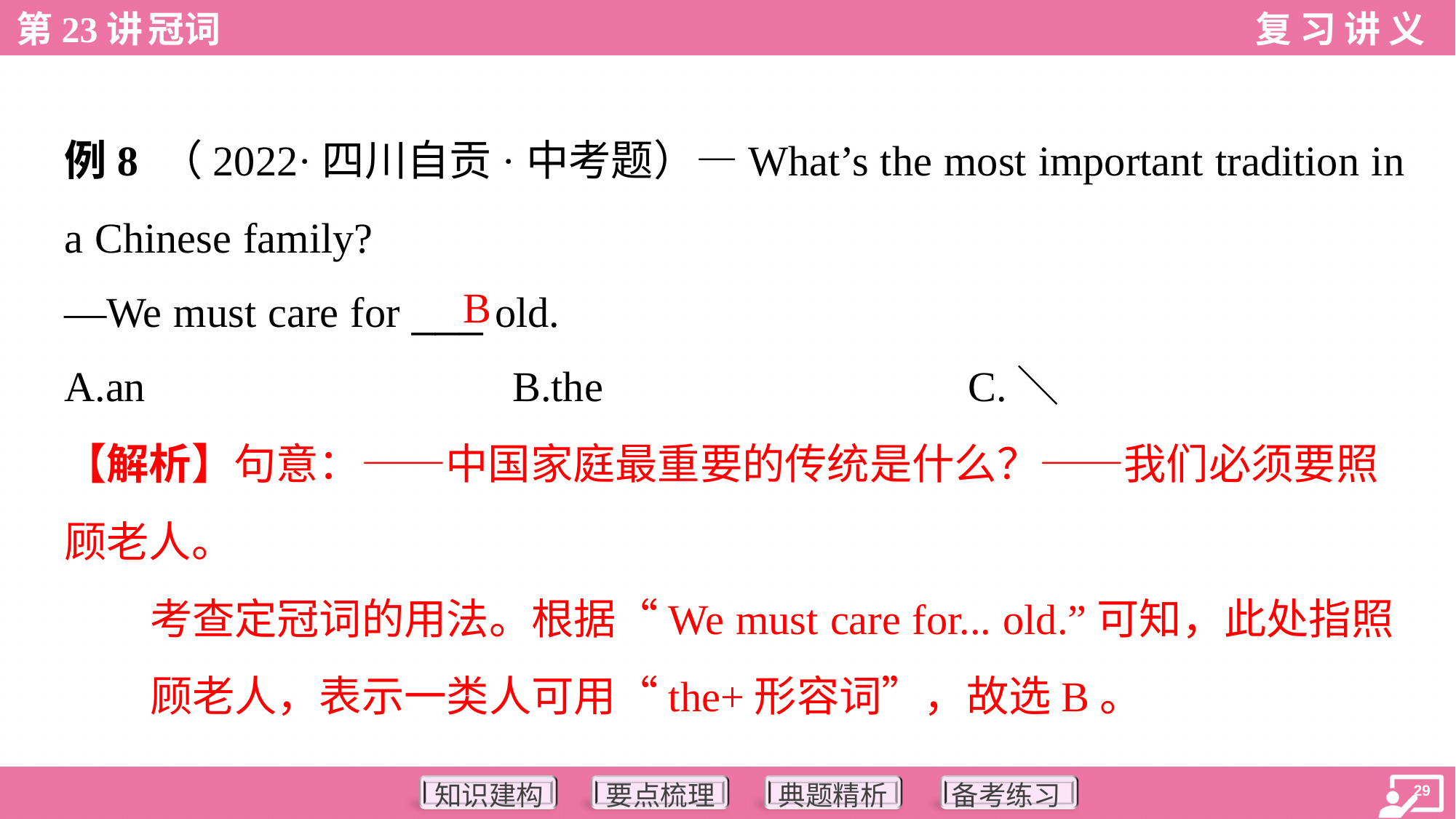

例8 （2022·四川自贡·中考题）—What’s the most important tradition in
a Chinese family?
—We must care for ___ old.
B
A.an	B.the	C.＼
【解析】句意：——中国家庭最重要的传统是什么？——我们必须要照
顾老人。
考查定冠词的用法。根据“We must care for... old.”可知，此处指照
顾老人，表示一类人可用“the+形容词”，故选B。